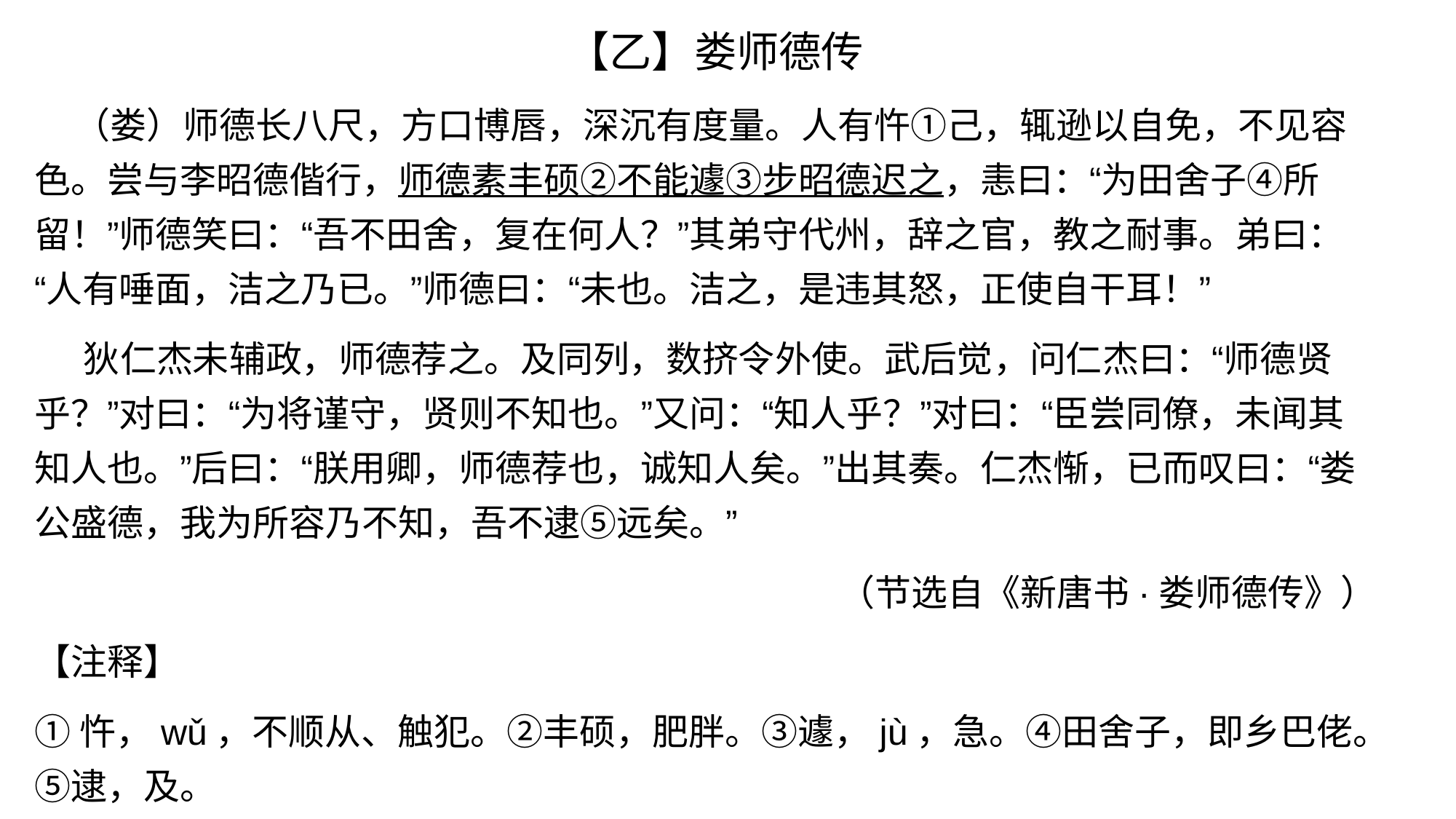

# 【乙】娄师德传
   （娄）师德长八尺，方口博唇，深沉有度量。人有忤①己，辄逊以自免，不见容色。尝与李昭德偕行，师德素丰硕②不能遽③步昭德迟之，恚曰：“为田舍子④所留！”师德笑曰：“吾不田舍，复在何人？”其弟守代州，辞之官，教之耐事。弟曰：“人有唾面，洁之乃已。”师德曰：“未也。洁之，是违其怒，正使自干耳！”
    狄仁杰未辅政，师德荐之。及同列，数挤令外使。武后觉，问仁杰曰：“师德贤乎？”对曰：“为将谨守，贤则不知也。”又问：“知人乎？”对曰：“臣尝同僚，未闻其知人也。”后曰：“朕用卿，师德荐也，诚知人矣。”出其奏。仁杰惭，已而叹曰：“娄公盛德，我为所容乃不知，吾不逮⑤远矣。”
（节选自《新唐书·娄师德传》）
【注释】
①忤，wǔ，不顺从、触犯。②丰硕，肥胖。③遽，jù，急。④田舍子，即乡巴佬。⑤逮，及。